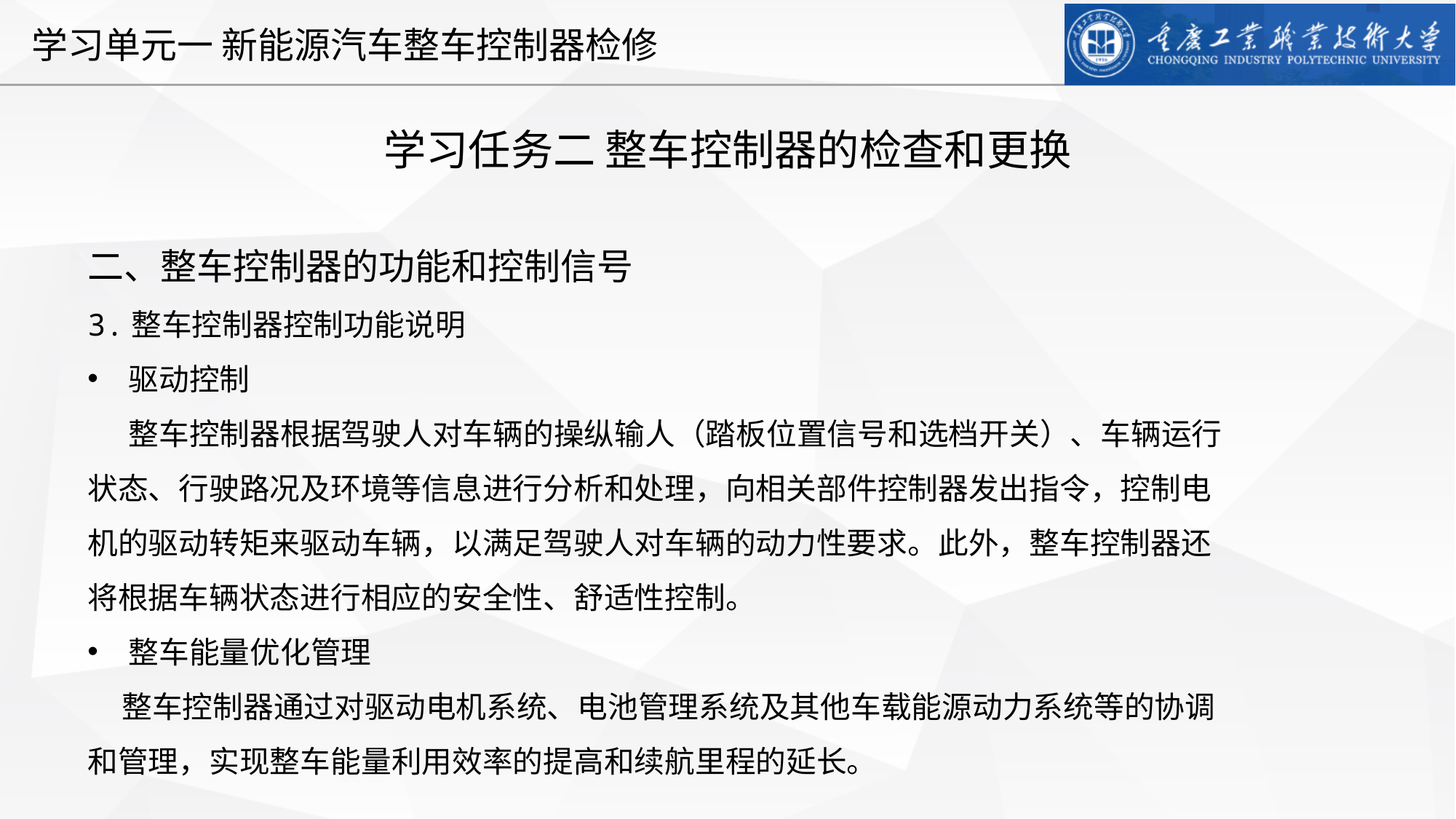

学习任务二 整车控制器的检查和更换
二、整车控制器的功能和控制信号
3.整车控制器控制功能说明
驱动控制
     整车控制器根据驾驶人对车辆的操纵输人（踏板位置信号和选档开关）、车辆运行状态、行驶路况及环境等信息进行分析和处理，向相关部件控制器发出指令，控制电机的驱动转矩来驱动车辆，以满足驾驶人对车辆的动力性要求。此外，整车控制器还将根据车辆状态进行相应的安全性、舒适性控制。
整车能量优化管理
    整车控制器通过对驱动电机系统、电池管理系统及其他车载能源动力系统等的协调和管理，实现整车能量利用效率的提高和续航里程的延长。